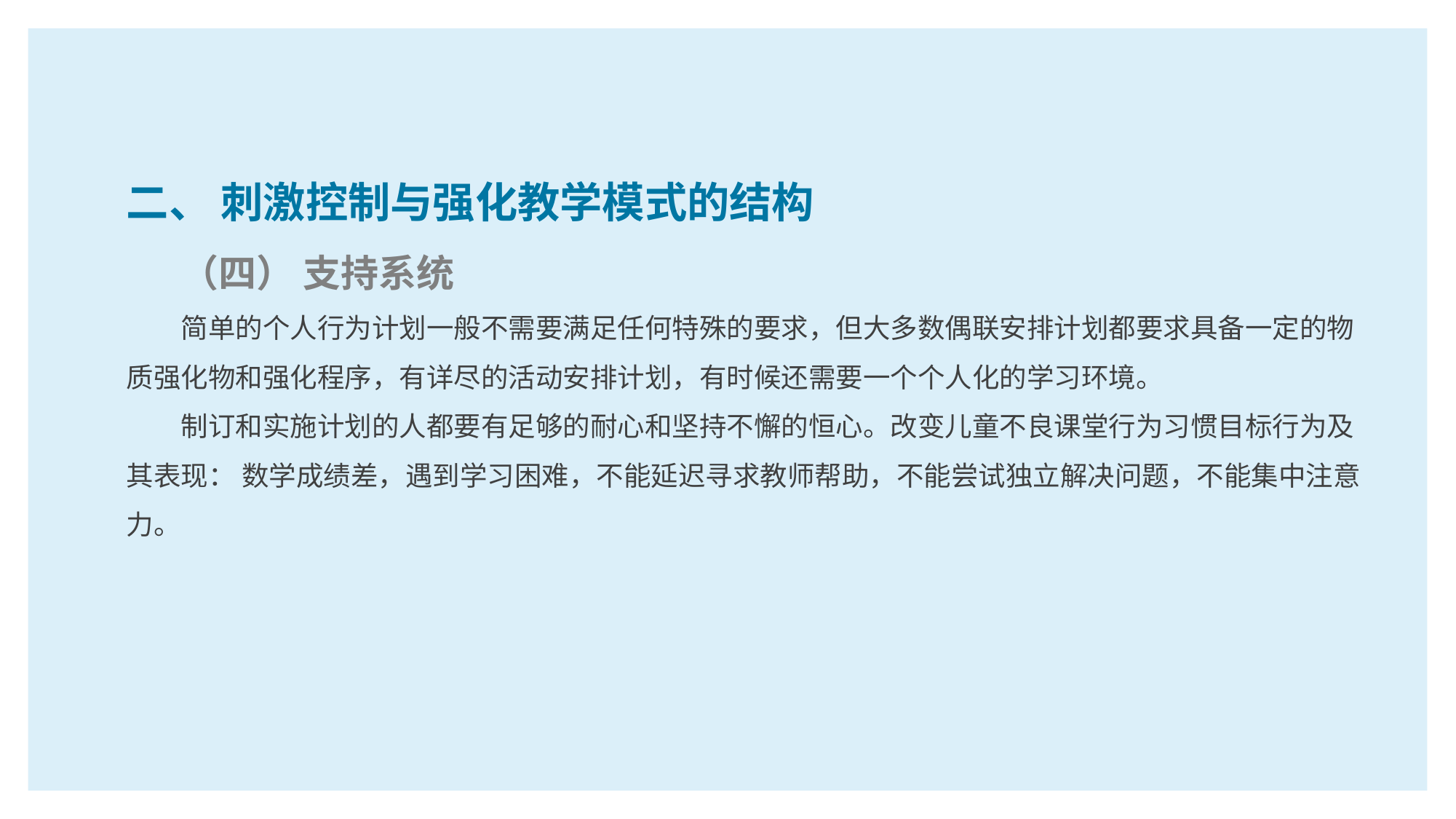

二、 刺激控制与强化教学模式的结构
（四） 支持系统
简单的个人行为计划一般不需要满足任何特殊的要求，但大多数偶联安排计划都要求具备一定的物质强化物和强化程序，有详尽的活动安排计划，有时候还需要一个个人化的学习环境。
制订和实施计划的人都要有足够的耐心和坚持不懈的恒心。改变儿童不良课堂行为习惯目标行为及其表现： 数学成绩差，遇到学习困难，不能延迟寻求教师帮助，不能尝试独立解决问题，不能集中注意力。